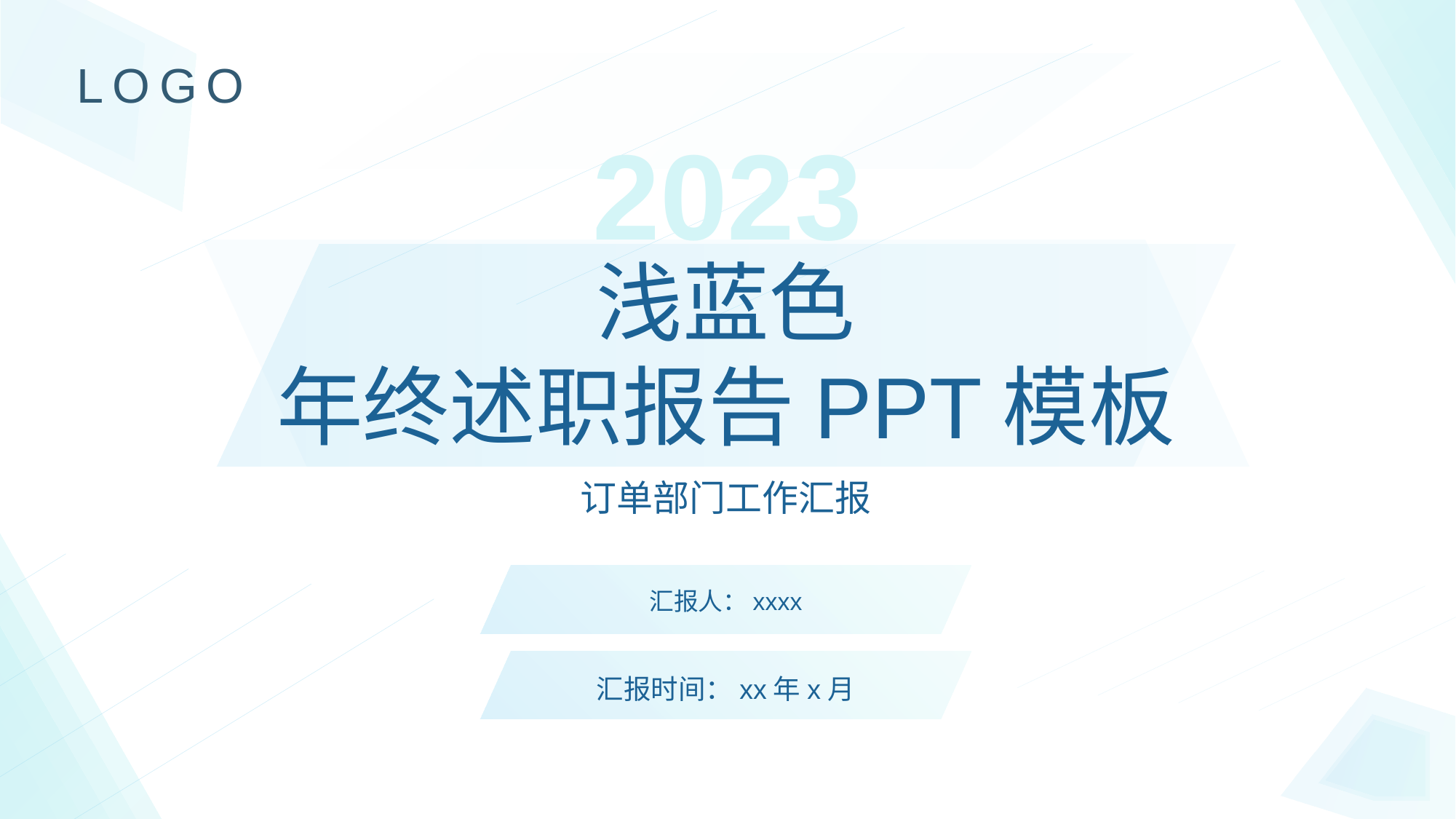

LOGO
2023
# 浅蓝色 年终述职报告PPT模板
订单部门工作汇报
汇报人：xxxx
汇报时间：xx年x月